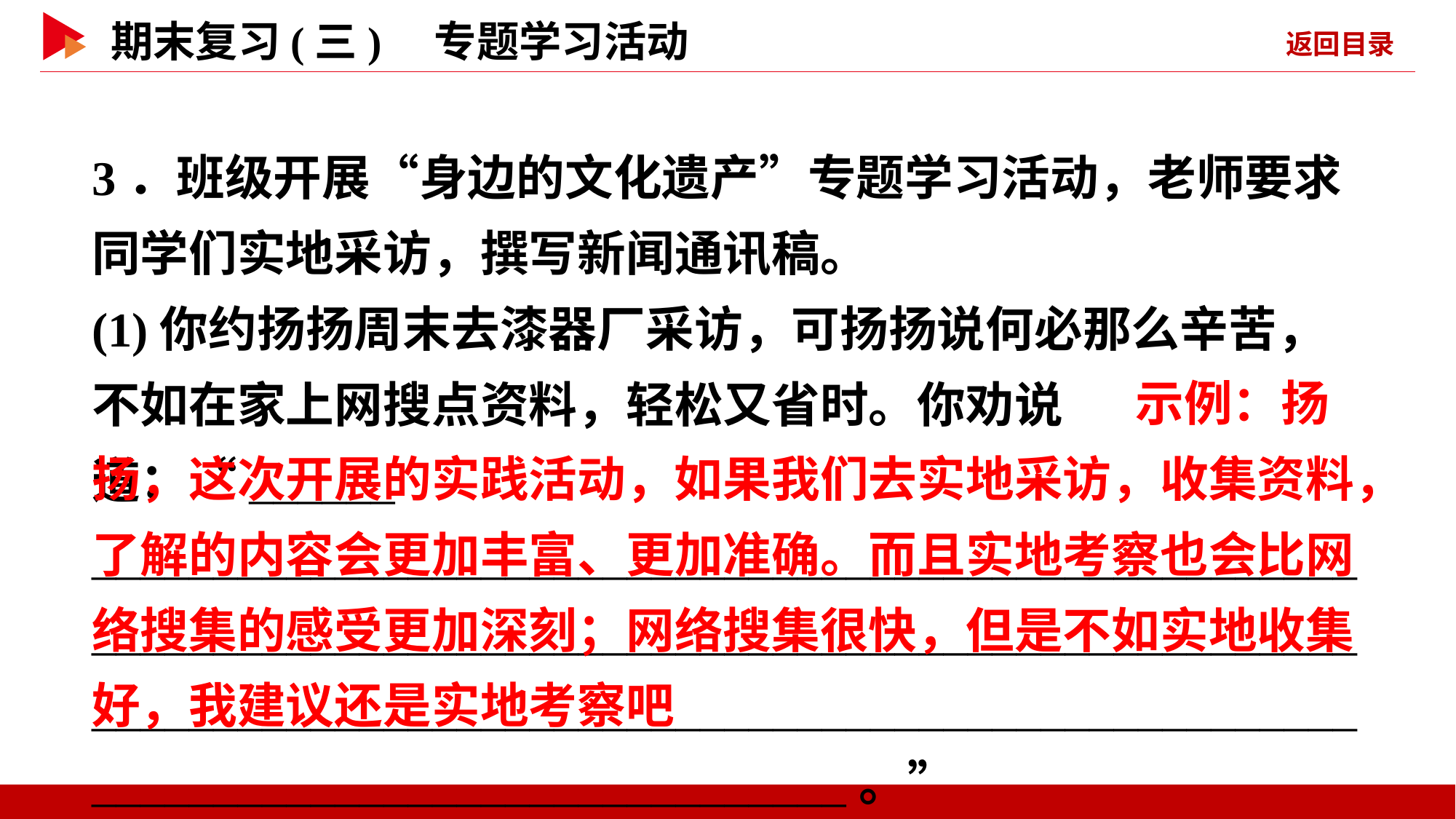

3．班级开展“身边的文化遗产”专题学习活动，老师要求同学们实地采访，撰写新闻通讯稿。
(1)你约扬扬周末去漆器厂采访，可扬扬说何必那么辛苦，不如在家上网搜点资料，轻松又省时。你劝说道：“______
___________________________________________________________________________________________________________________________________________________________________________________________。”
                                                                                             示例：扬扬，这次开展的实践活动，如果我们去实地采访，收集资料，了解的内容会更加丰富、更加准确。而且实地考察也会比网络搜集的感受更加深刻；网络搜集很快，但是不如实地收集好，我建议还是实地考察吧